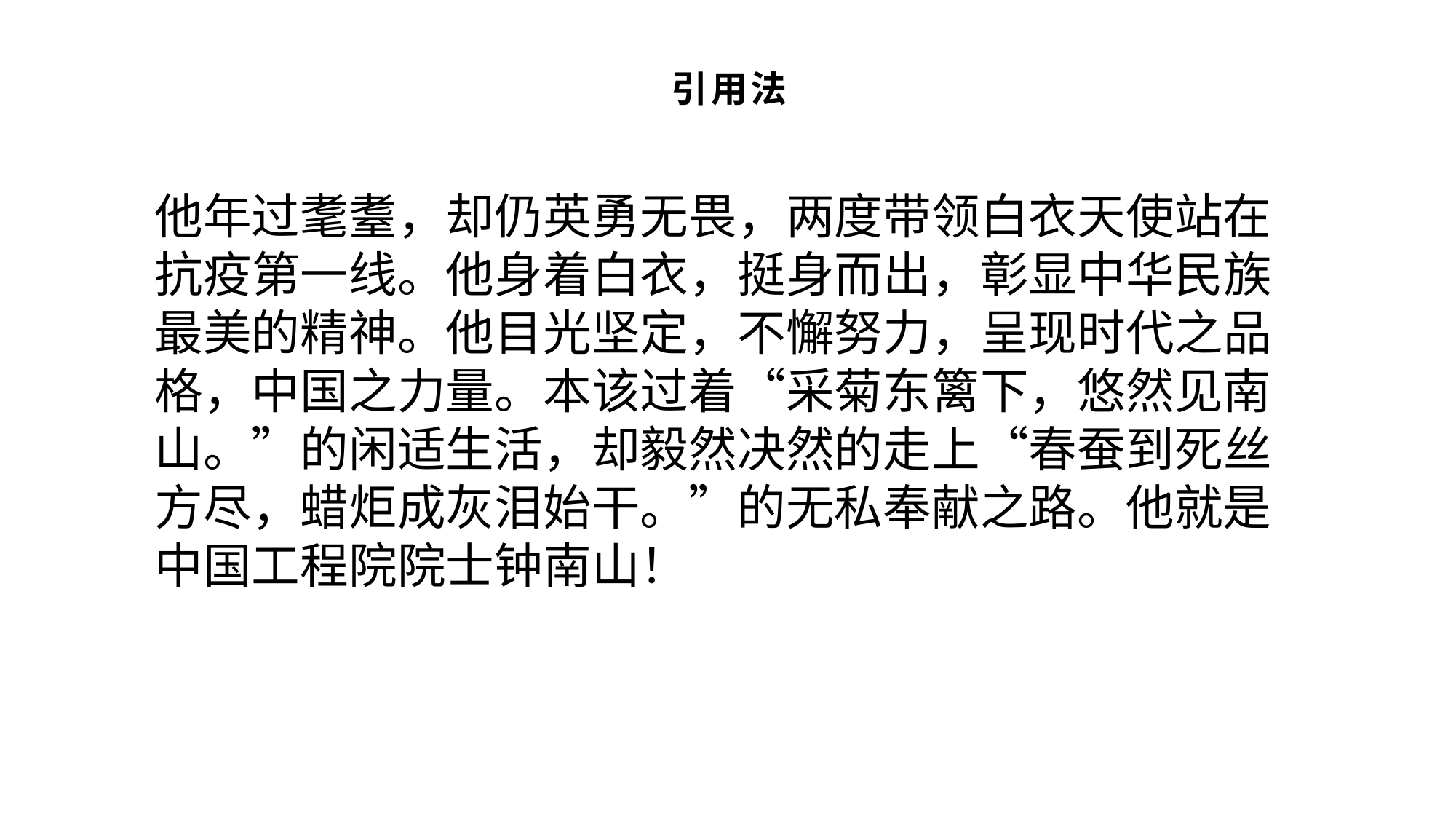

# 引用法
他年过耄耋，却仍英勇无畏，两度带领白衣天使站在抗疫第一线。他身着白衣，挺身而出，彰显中华民族最美的精神。他目光坚定，不懈努力，呈现时代之品格，中国之力量。本该过着“采菊东篱下，悠然见南山。”的闲适生活，却毅然决然的走上“春蚕到死丝方尽，蜡炬成灰泪始干。”的无私奉献之路。他就是中国工程院院士钟南山！